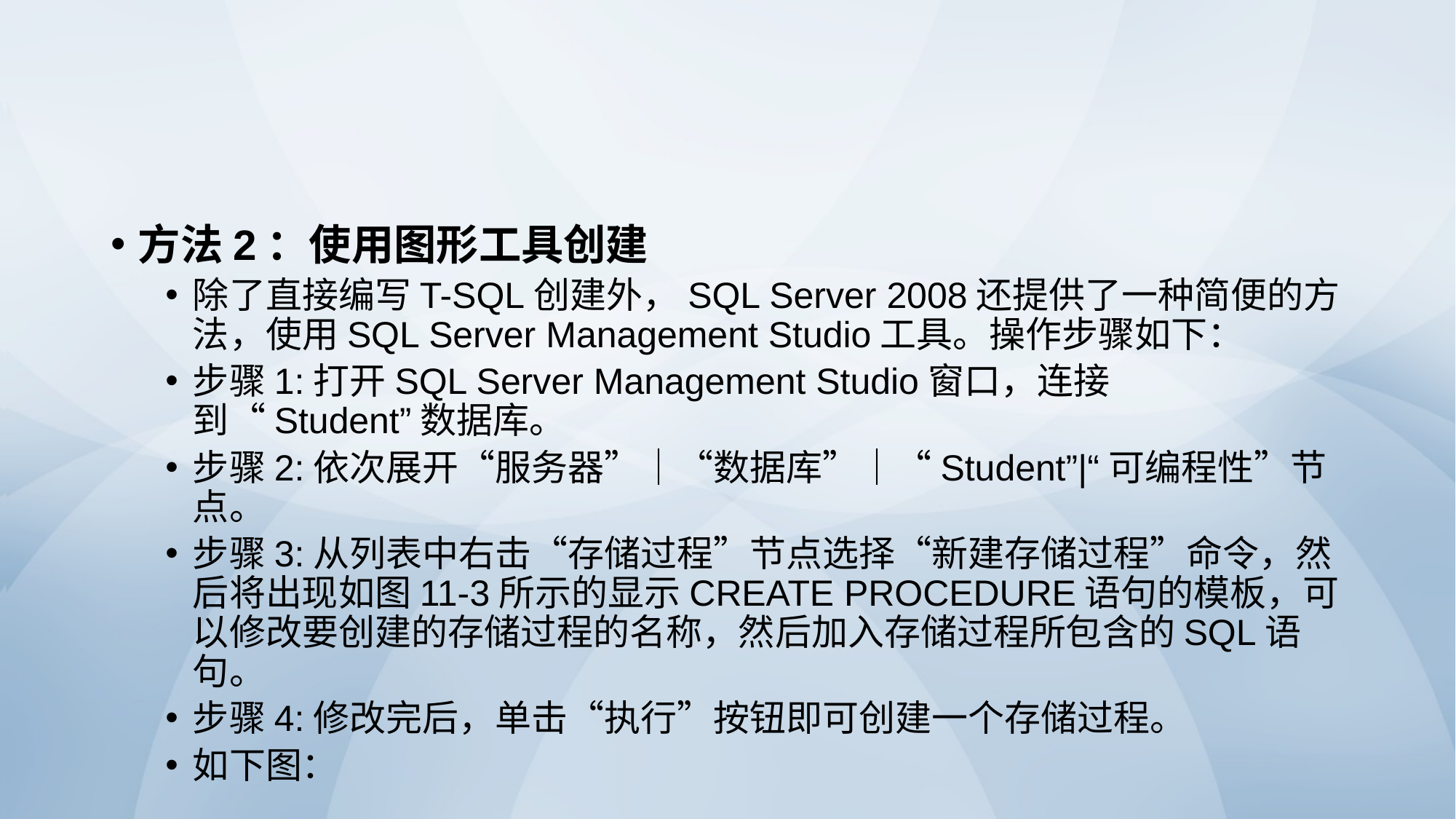

#
方法2：使用图形工具创建
除了直接编写T-SQL创建外，SQL Server 2008还提供了一种简便的方法，使用SQL Server Management Studio工具。操作步骤如下：
步骤1:打开SQL Server Management Studio窗口，连接到“Student”数据库。
步骤2:依次展开“服务器”｜“数据库”｜“Student”|“可编程性”节点。
步骤3:从列表中右击“存储过程”节点选择“新建存储过程”命令，然后将出现如图11-3所示的显示CREATE PROCEDURE语句的模板，可以修改要创建的存储过程的名称，然后加入存储过程所包含的SQL语句。
步骤4:修改完后，单击“执行”按钮即可创建一个存储过程。
如下图：